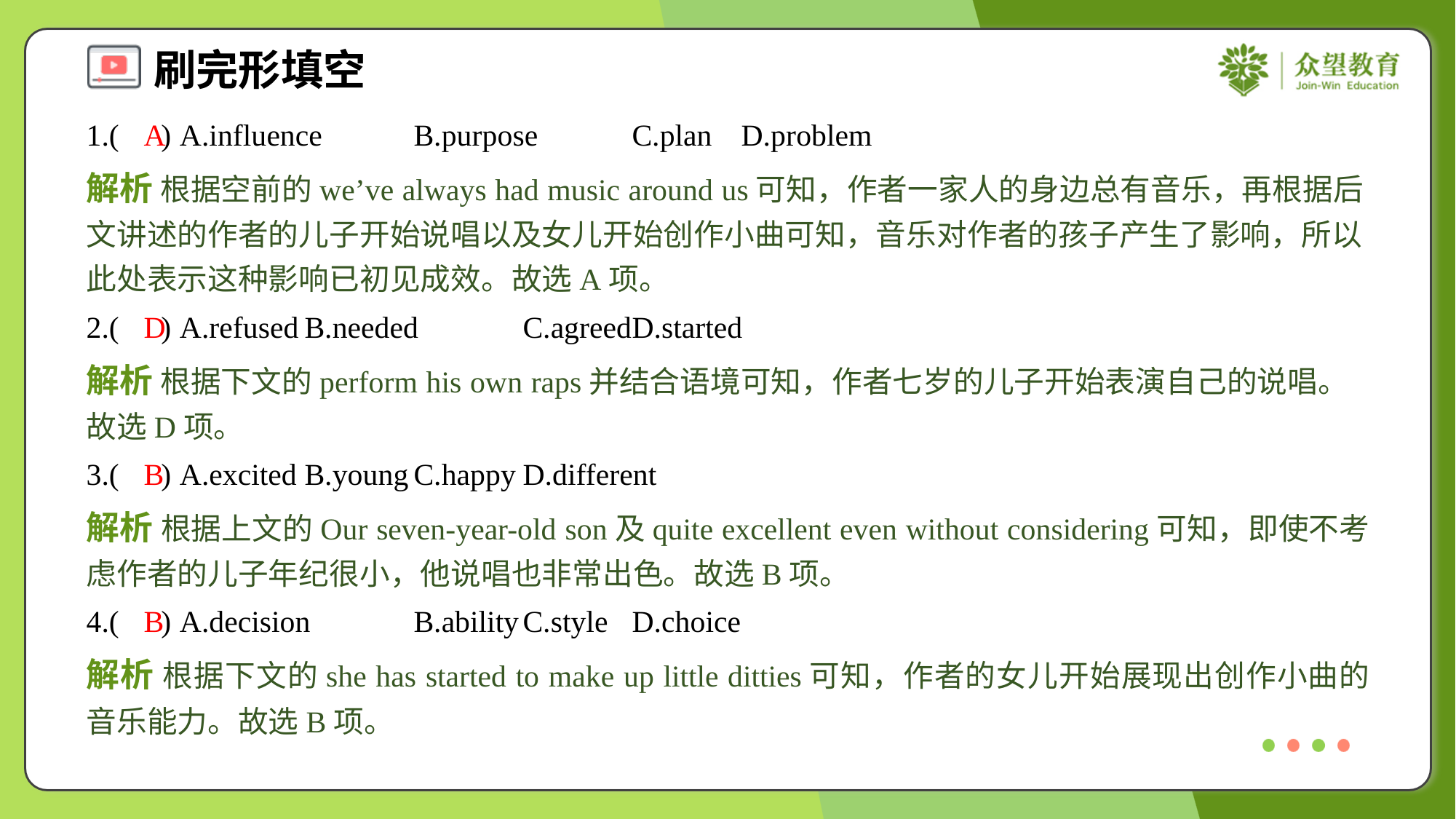

1.(     ) A.influence	B.purpose	C.plan	D.problem
A
解析 根据空前的we’ve always had music around us可知，作者一家人的身边总有音乐，再根据后文讲述的作者的儿子开始说唱以及女儿开始创作小曲可知，音乐对作者的孩子产生了影响，所以此处表示这种影响已初见成效。故选A项。
2.(     ) A.refused	B.needed	C.agreed	D.started
D
解析 根据下文的perform his own raps并结合语境可知，作者七岁的儿子开始表演自己的说唱。故选D项。
3.(     ) A.excited	B.young	C.happy	D.different
B
解析 根据上文的Our seven-year-old son及quite excellent even without considering可知，即使不考虑作者的儿子年纪很小，他说唱也非常出色。故选B项。
4.(     ) A.decision	B.ability	C.style	D.choice
B
解析 根据下文的she has started to make up little ditties可知，作者的女儿开始展现出创作小曲的音乐能力。故选B项。